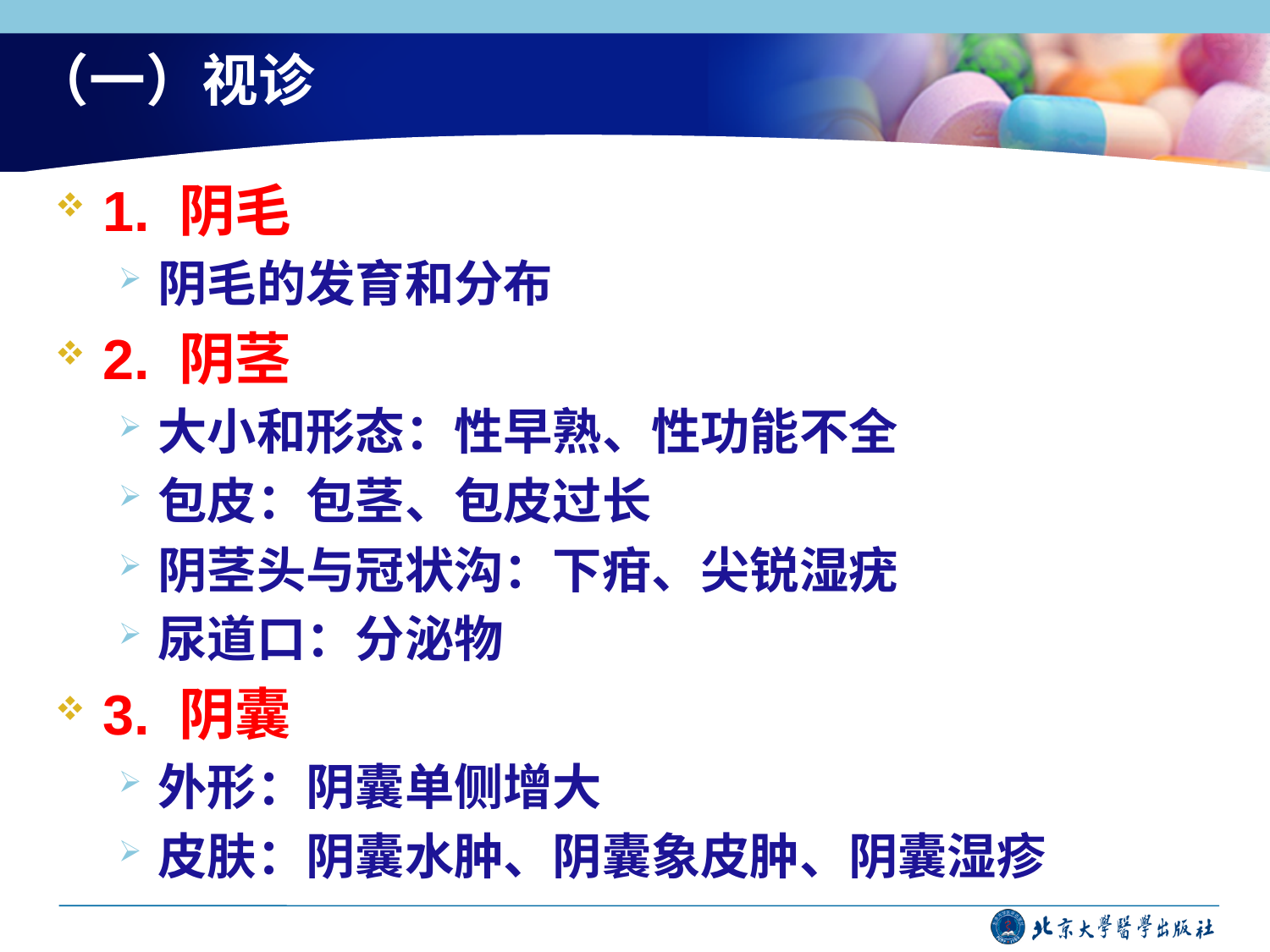

# （一）视诊
1. 阴毛
阴毛的发育和分布
2. 阴茎
大小和形态：性早熟、性功能不全
包皮：包茎、包皮过长
阴茎头与冠状沟：下疳、尖锐湿疣
尿道口：分泌物
3. 阴囊
外形：阴囊单侧增大
皮肤：阴囊水肿、阴囊象皮肿、阴囊湿疹